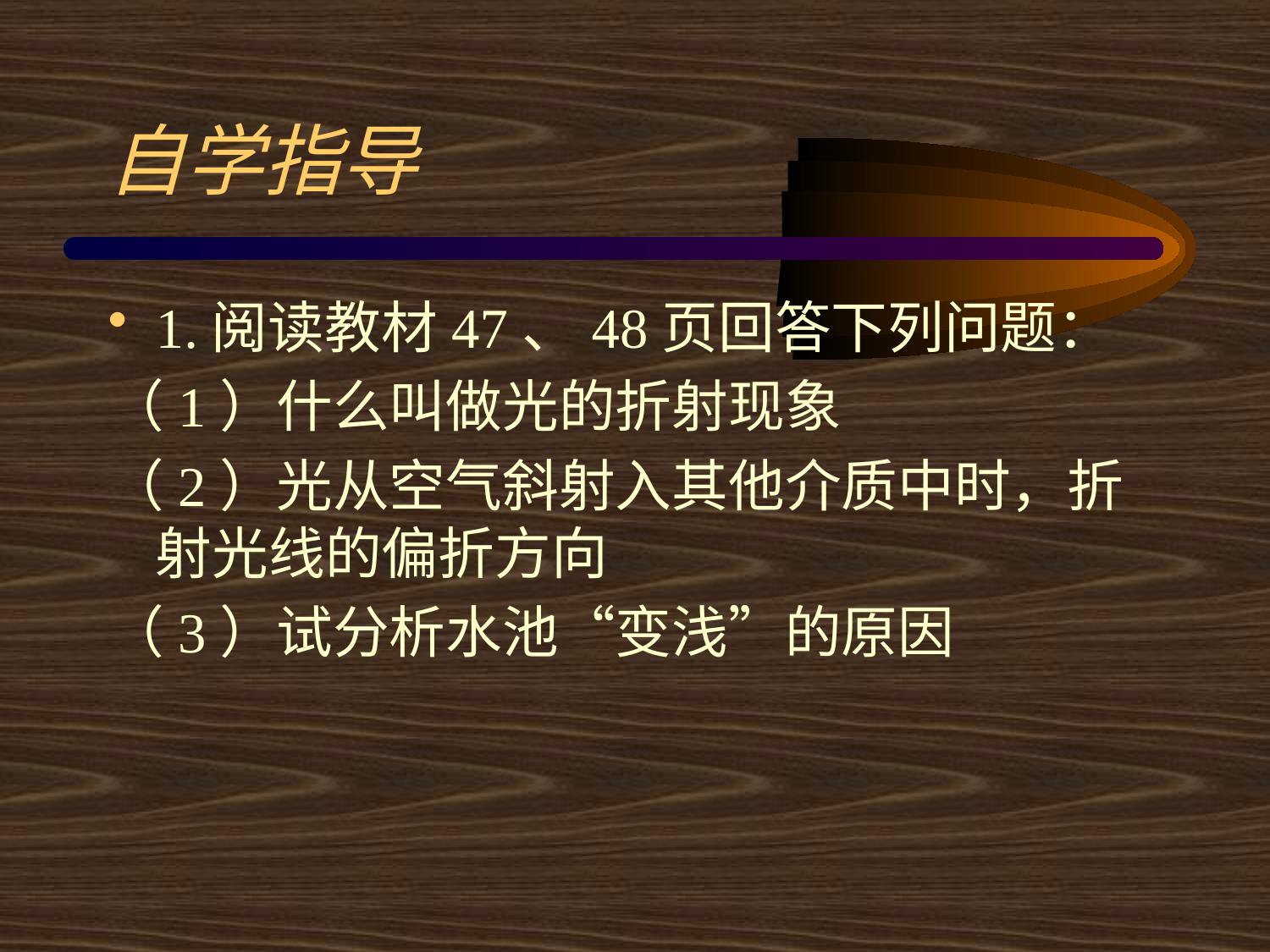

# 自学指导
1.阅读教材47、48页回答下列问题：
（1）什么叫做光的折射现象
（2）光从空气斜射入其他介质中时，折射光线的偏折方向
（3）试分析水池“变浅”的原因